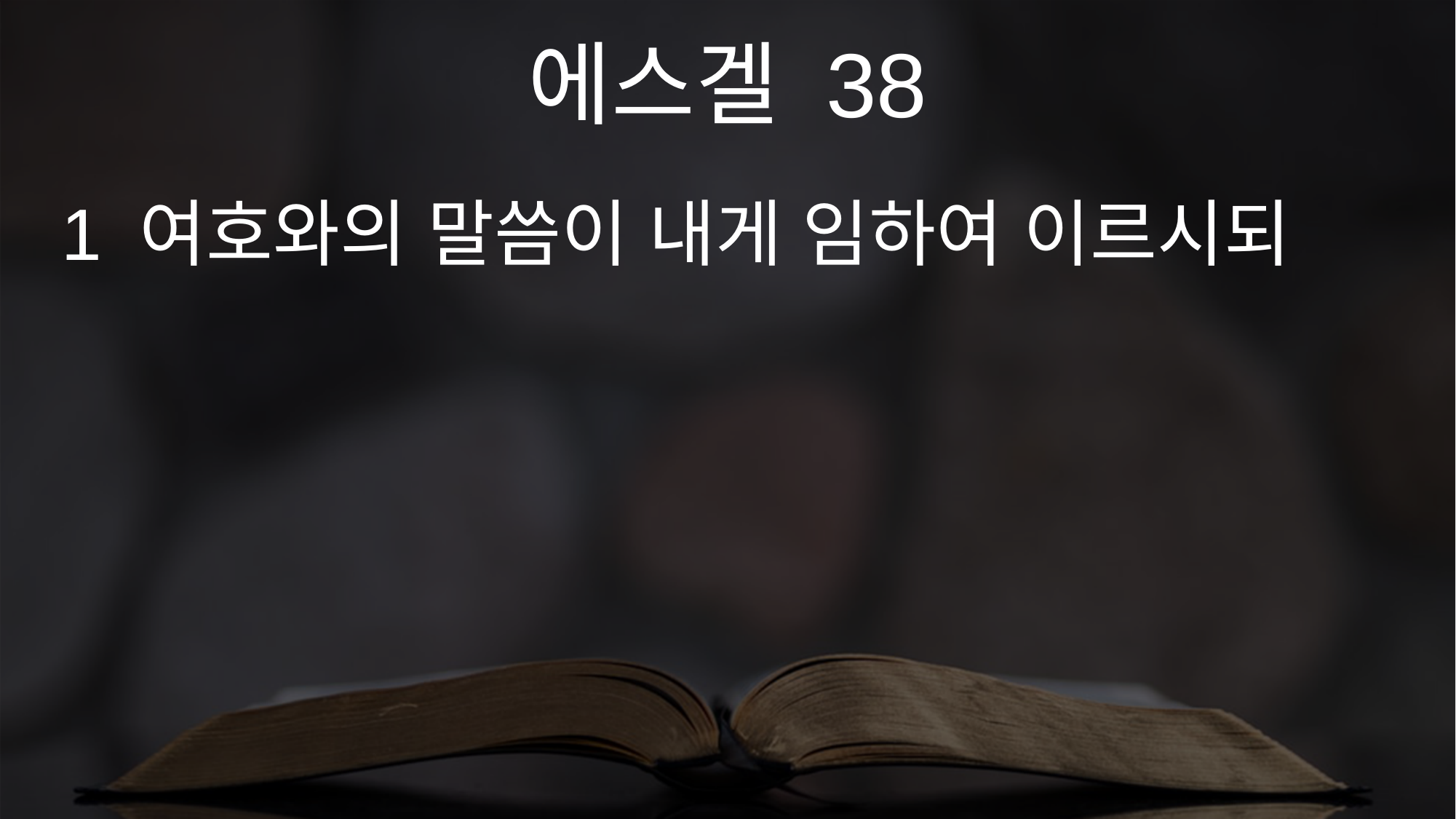

에스겔 38
1 여호와의 말씀이 내게 임하여 이르시되